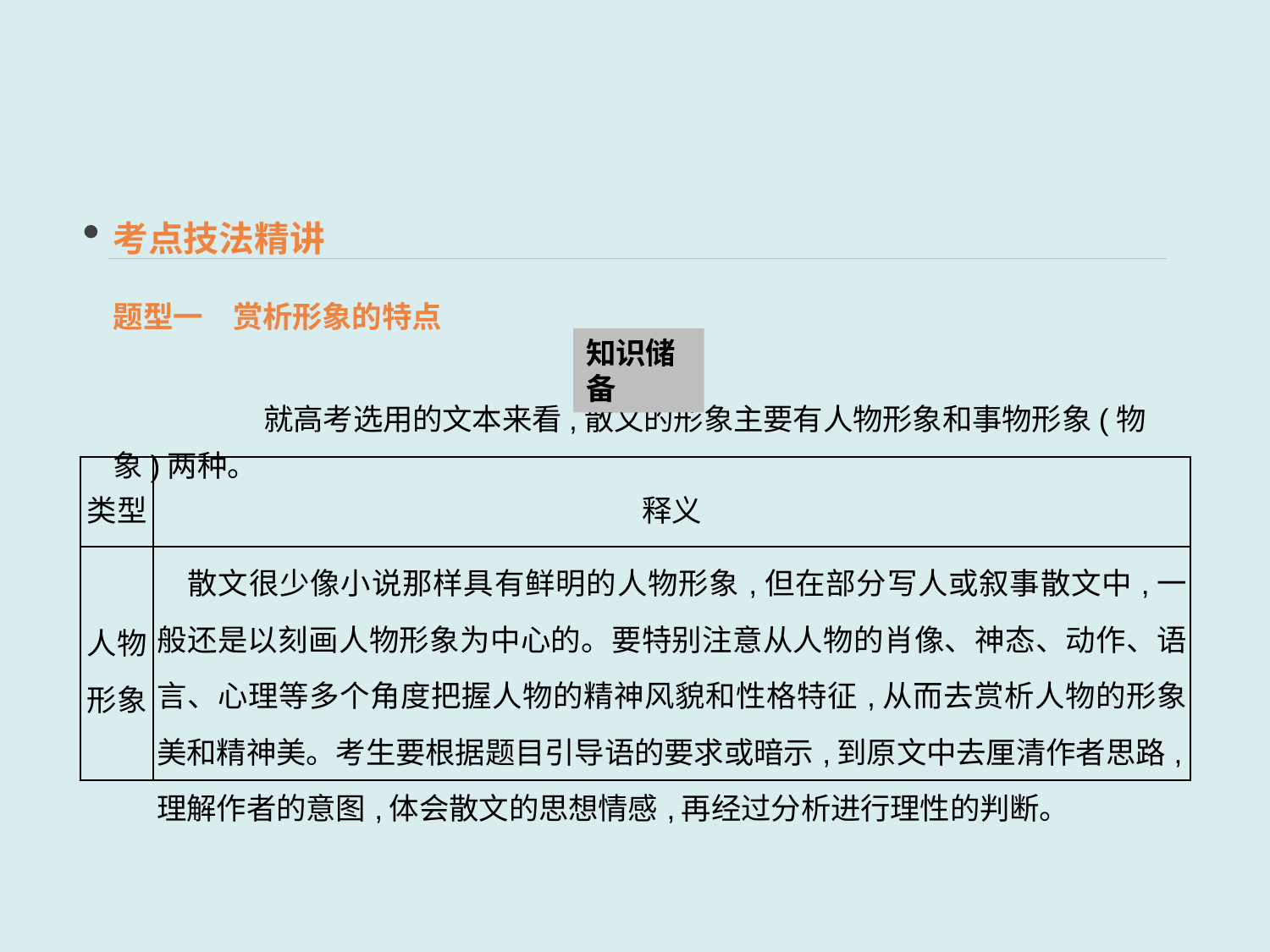

考点技法精讲

题型一　赏析形象的特点
知识储备
就高考选用的文本来看,散文的形象主要有人物形象和事物形象(物象)两种。
| 类型 | 释义 |
| --- | --- |
| 人物 形象 | 散文很少像小说那样具有鲜明的人物形象,但在部分写人或叙事散文中,一般还是以刻画人物形象为中心的。要特别注意从人物的肖像、神态、动作、语言、心理等多个角度把握人物的精神风貌和性格特征,从而去赏析人物的形象美和精神美。考生要根据题目引导语的要求或暗示,到原文中去厘清作者思路,理解作者的意图,体会散文的思想情感,再经过分析进行理性的判断。 |